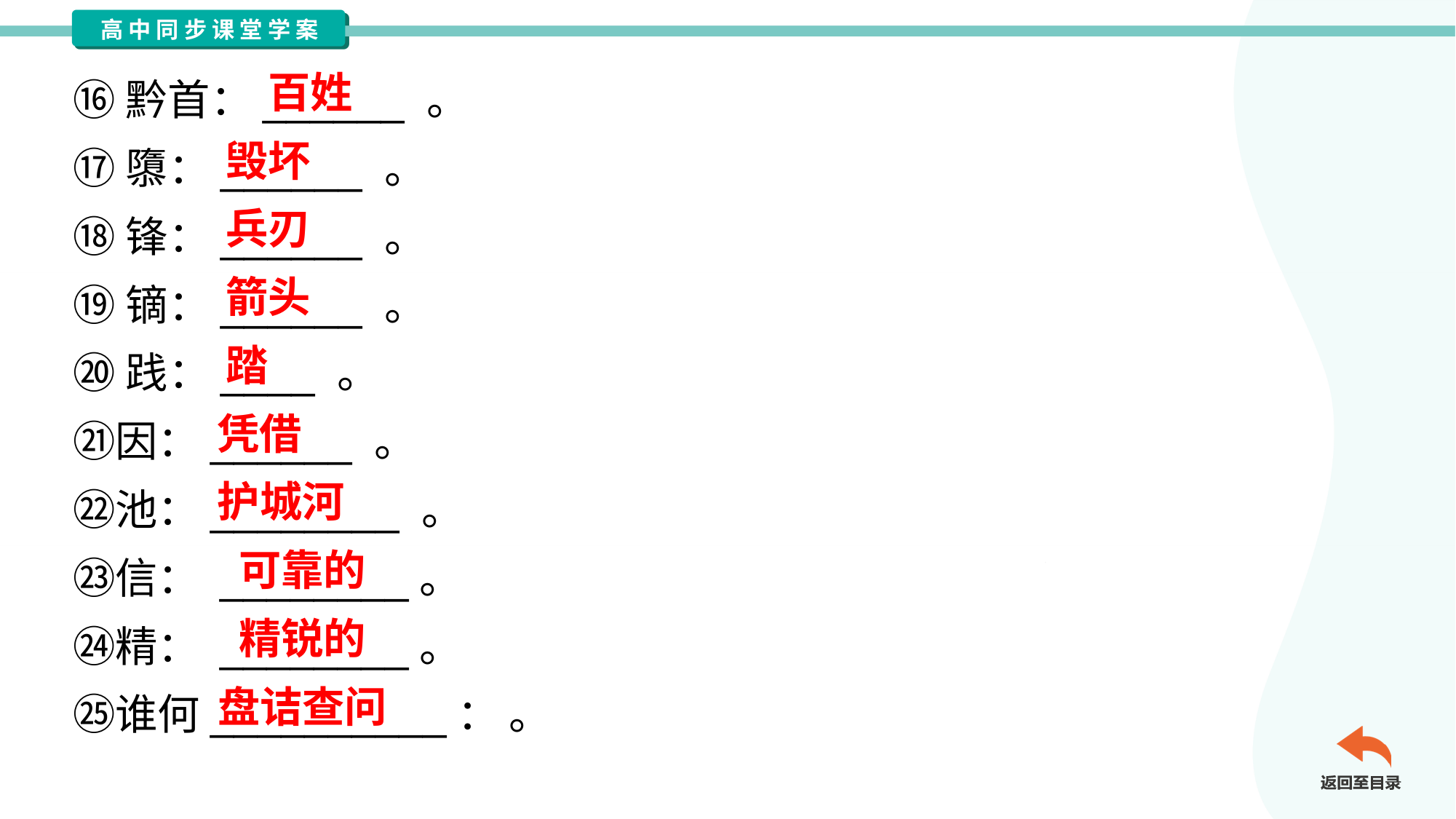

百姓
⑯黔首：______ 。
⑰隳：______ 。
⑱锋：______ 。
⑲镝：______ 。
⑳践：____ 。
㉑因：______ 。
㉒池：________ 。
㉓信： ________。
㉔精： ________。
㉕谁何__________： 。
毁坏
兵刃
箭头
踏
凭借
护城河
可靠的
精锐的
盘诘查问